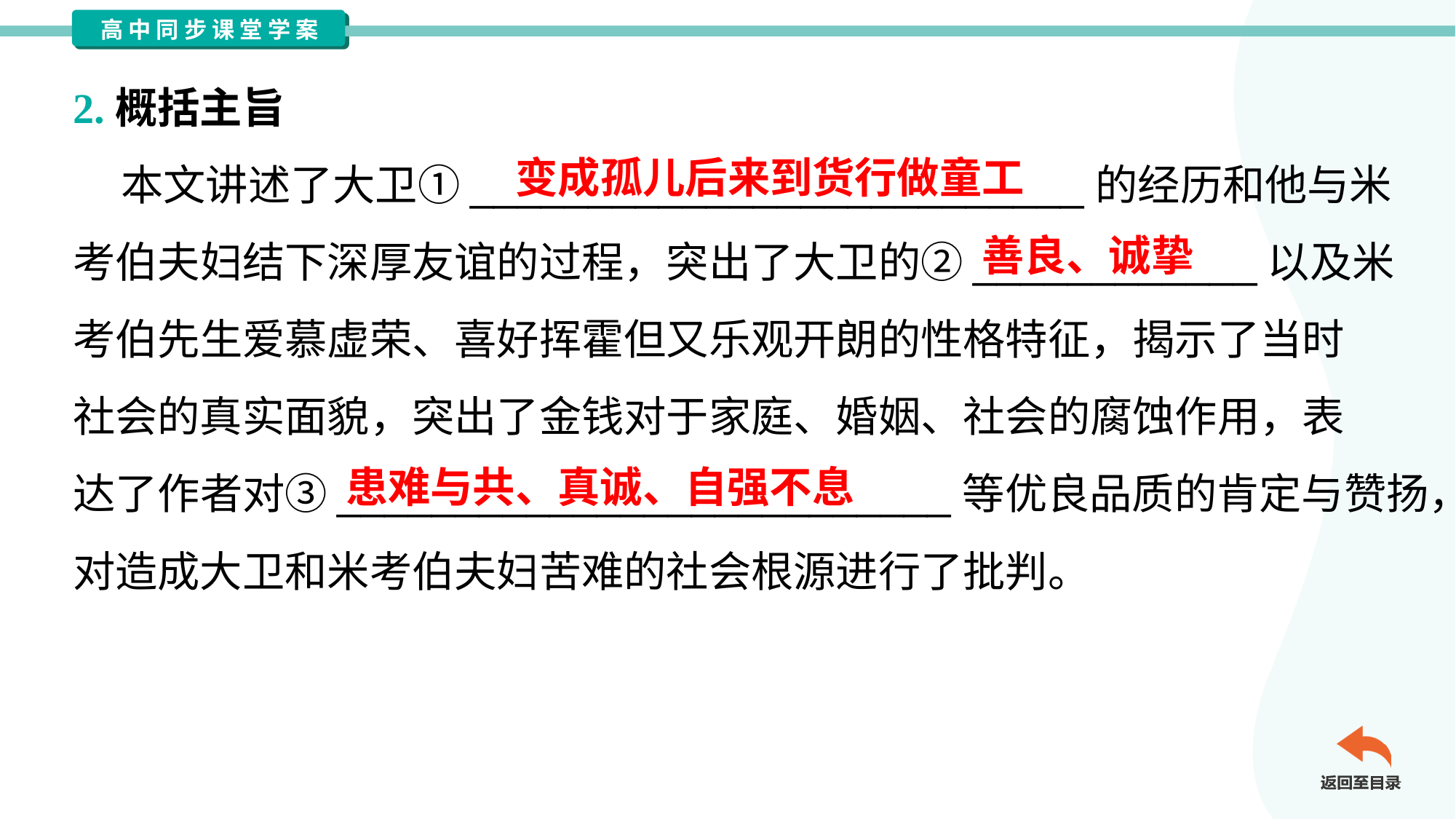

2.概括主旨
变成孤儿后来到货行做童工
    本文讲述了大卫①__________________________的经历和他与米
考伯夫妇结下深厚友谊的过程，突出了大卫的②____________以及米
考伯先生爱慕虚荣、喜好挥霍但又乐观开朗的性格特征，揭示了当时
社会的真实面貌，突出了金钱对于家庭、婚姻、社会的腐蚀作用，表
达了作者对③__________________________等优良品质的肯定与赞扬，
对造成大卫和米考伯夫妇苦难的社会根源进行了批判。
善良、诚挚
患难与共、真诚、自强不息